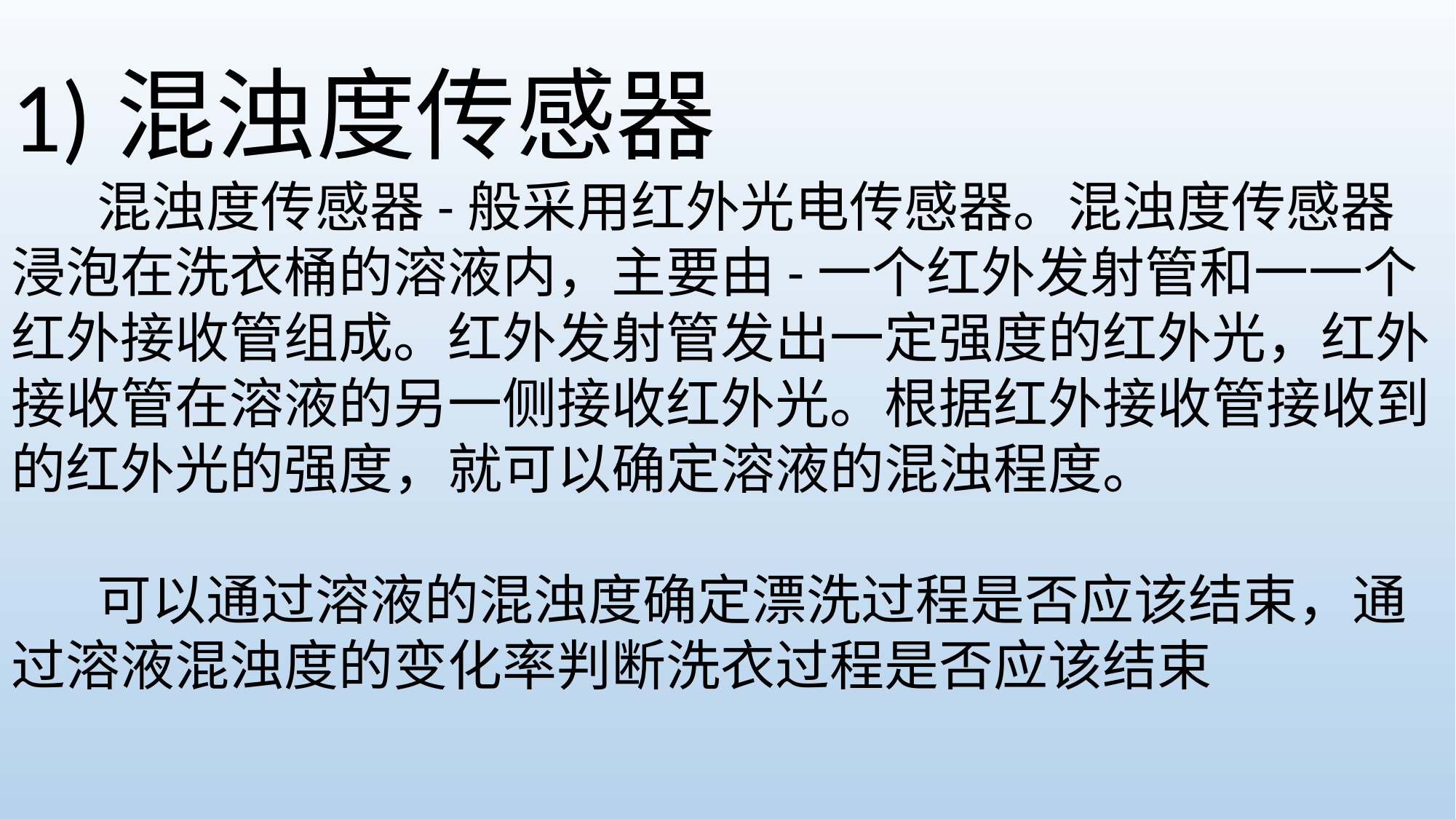

1)混浊度传感器
      混浊度传感器-般采用红外光电传感器。混浊度传感器浸泡在洗衣桶的溶液内，主要由-一个红外发射管和一一个红外接收管组成。红外发射管发出一定强度的红外光，红外接收管在溶液的另一侧接收红外光。根据红外接收管接收到的红外光的强度，就可以确定溶液的混浊程度。

      可以通过溶液的混浊度确定漂洗过程是否应该结束，通过溶液混浊度的变化率判断洗衣过程是否应该结束